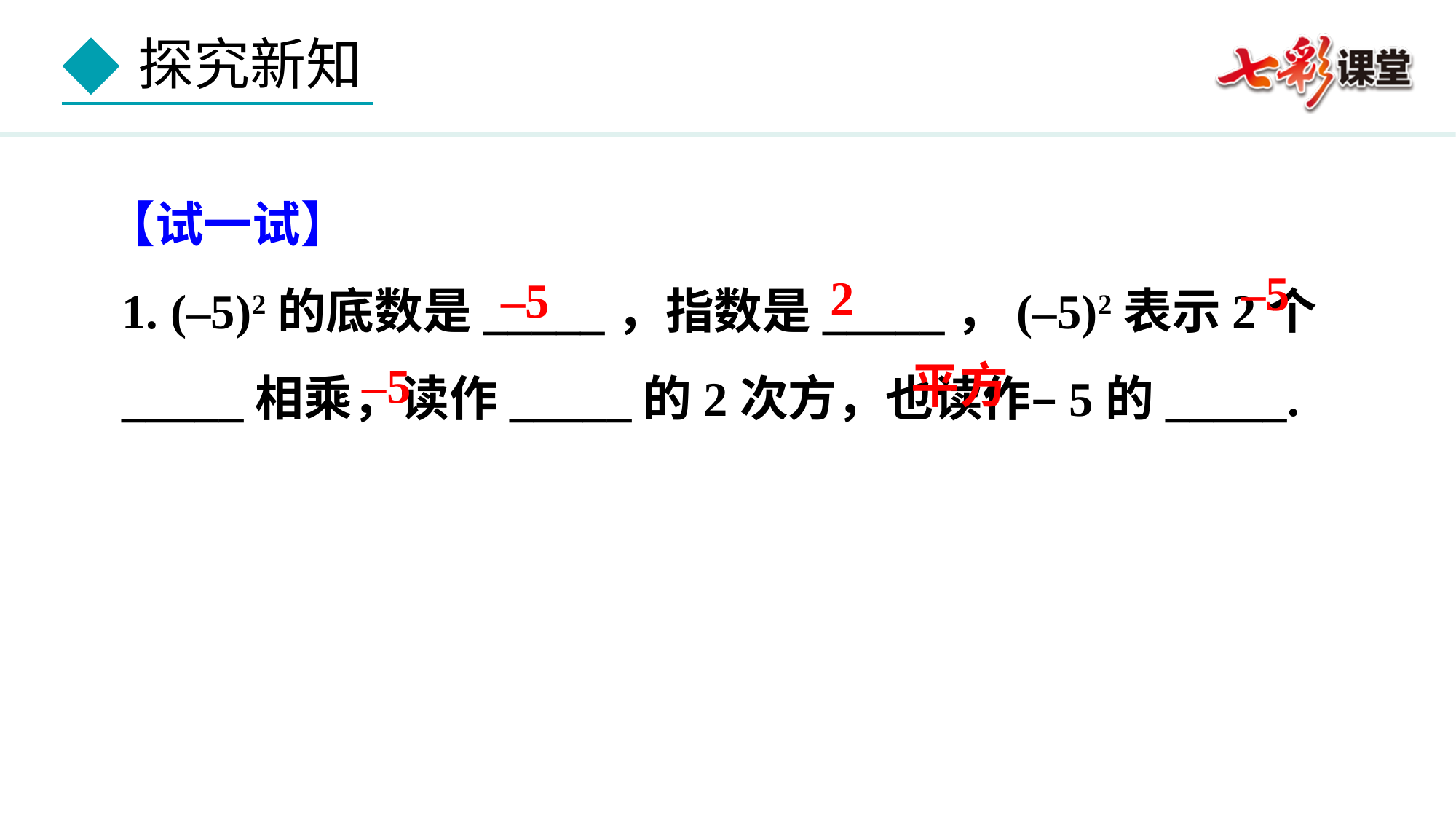

【试一试】
1. (–5)2的底数是_____，指数是_____，(–5)2表示2个_____相乘，读作_____的2次方，也读作–5的_____.
–5
2
–5
平方
–5